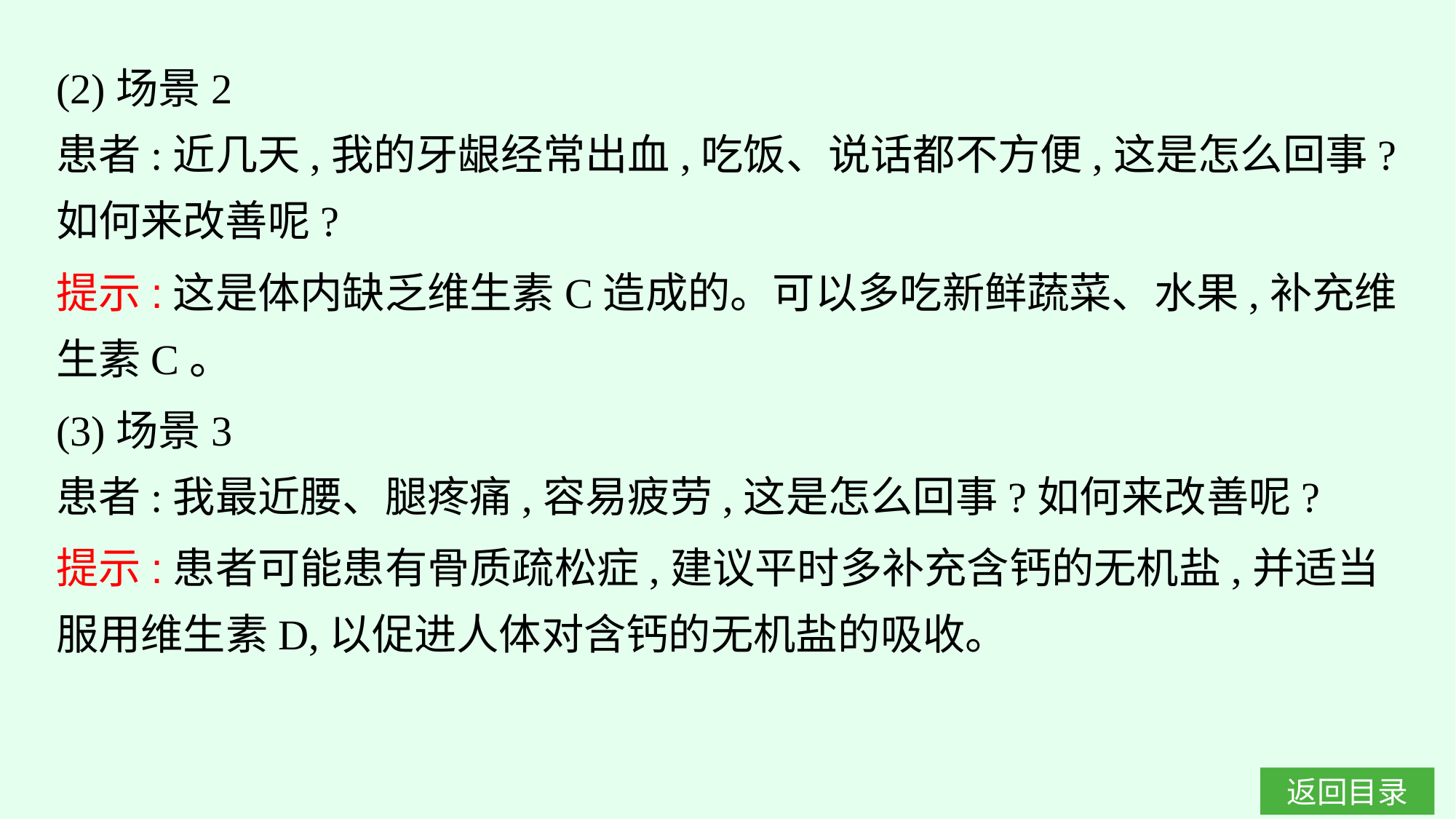

(2)场景2
患者:近几天,我的牙龈经常出血,吃饭、说话都不方便,这是怎么回事?如何来改善呢?
提示:这是体内缺乏维生素C造成的。可以多吃新鲜蔬菜、水果,补充维生素C。
(3)场景3
患者:我最近腰、腿疼痛,容易疲劳,这是怎么回事?如何来改善呢?
提示:患者可能患有骨质疏松症,建议平时多补充含钙的无机盐,并适当服用维生素D,以促进人体对含钙的无机盐的吸收。